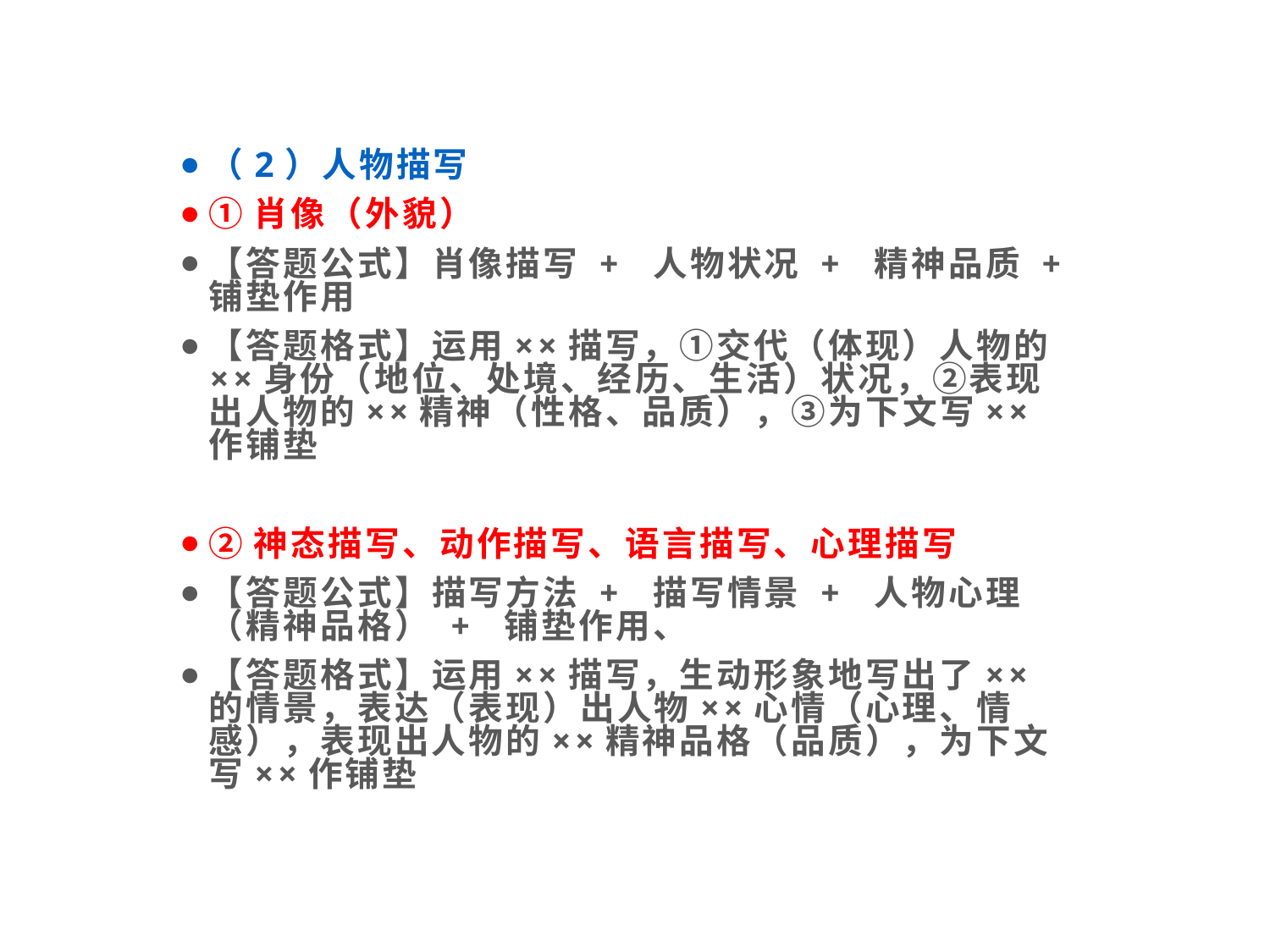

（2）人物描写
①肖像（外貌）
【答题公式】肖像描写 + 人物状况 + 精神品质 + 铺垫作用
【答题格式】运用××描写，①交代（体现）人物的××身份（地位、处境、经历、生活）状况，②表现出人物的××精神（性格、品质），③为下文写××作铺垫

②神态描写、动作描写、语言描写、心理描写
【答题公式】描写方法 + 描写情景 + 人物心理（精神品格） + 铺垫作用、
【答题格式】运用××描写，生动形象地写出了××的情景，表达（表现）出人物××心情（心理、情感），表现出人物的××精神品格（品质），为下文写××作铺垫

19